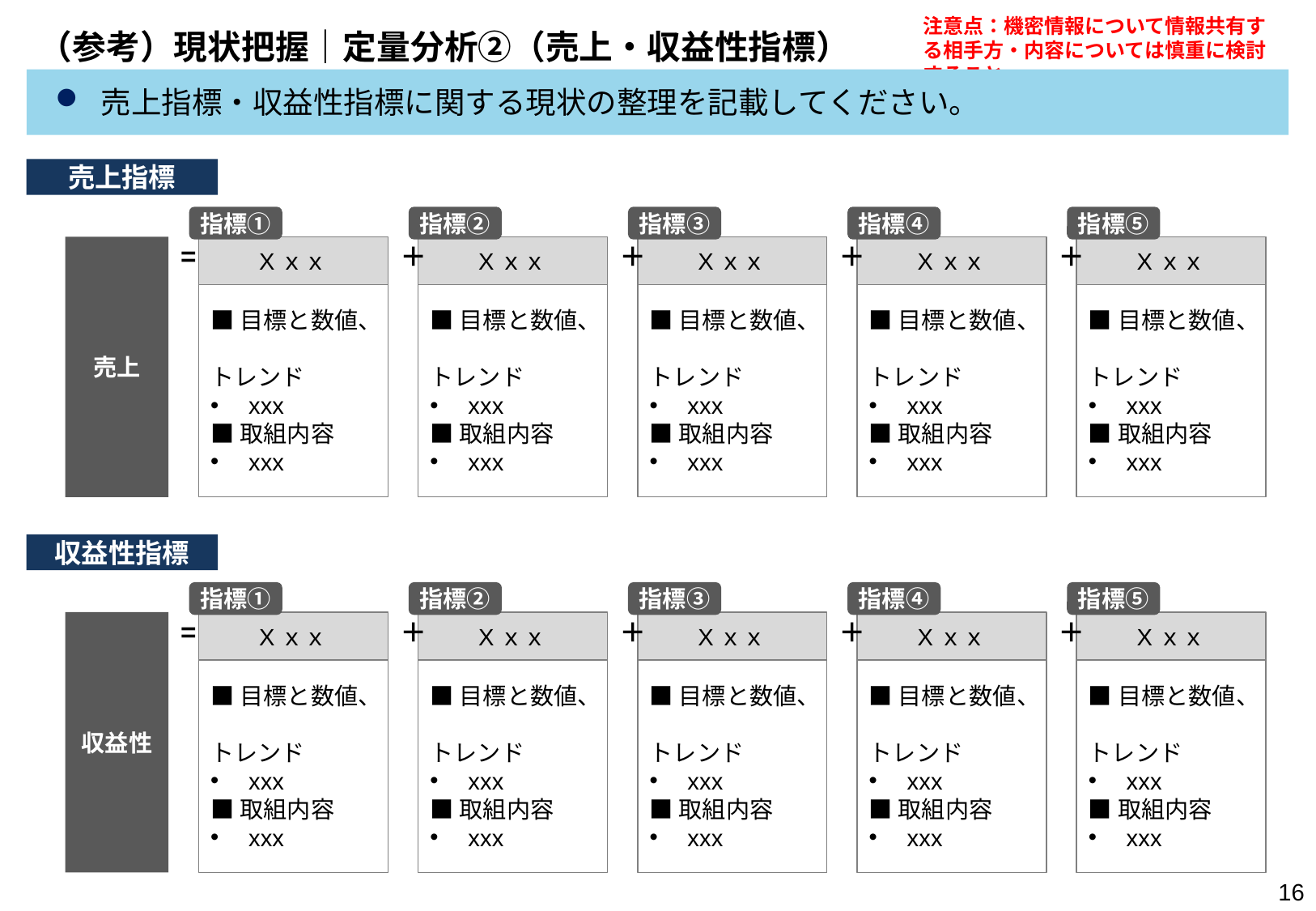

# （参考）現状把握｜定量分析②（売上・収益性指標）
売上指標・収益性指標に関する現状の整理を記載してください。
売上指標
指標①
指標②
指標③
指標④
指標⑤
=
売上
＋
＋
＋
＋
Xｘｘ
Xｘｘ
Xｘｘ
Xｘｘ
Xｘｘ
■目標と数値、
トレンド
xxx
■取組内容
xxx
■目標と数値、
トレンド
xxx
■取組内容
xxx
■目標と数値、
トレンド
xxx
■取組内容
xxx
■目標と数値、
トレンド
xxx
■取組内容
xxx
■目標と数値、
トレンド
xxx
■取組内容
xxx
収益性指標
指標①
指標②
指標③
指標④
指標⑤
=
収益性
＋
＋
＋
＋
Xｘｘ
Xｘｘ
Xｘｘ
Xｘｘ
Xｘｘ
■目標と数値、
トレンド
xxx
■取組内容
xxx
■目標と数値、
トレンド
xxx
■取組内容
xxx
■目標と数値、
トレンド
xxx
■取組内容
xxx
■目標と数値、
トレンド
xxx
■取組内容
xxx
■目標と数値、
トレンド
xxx
■取組内容
xxx
16